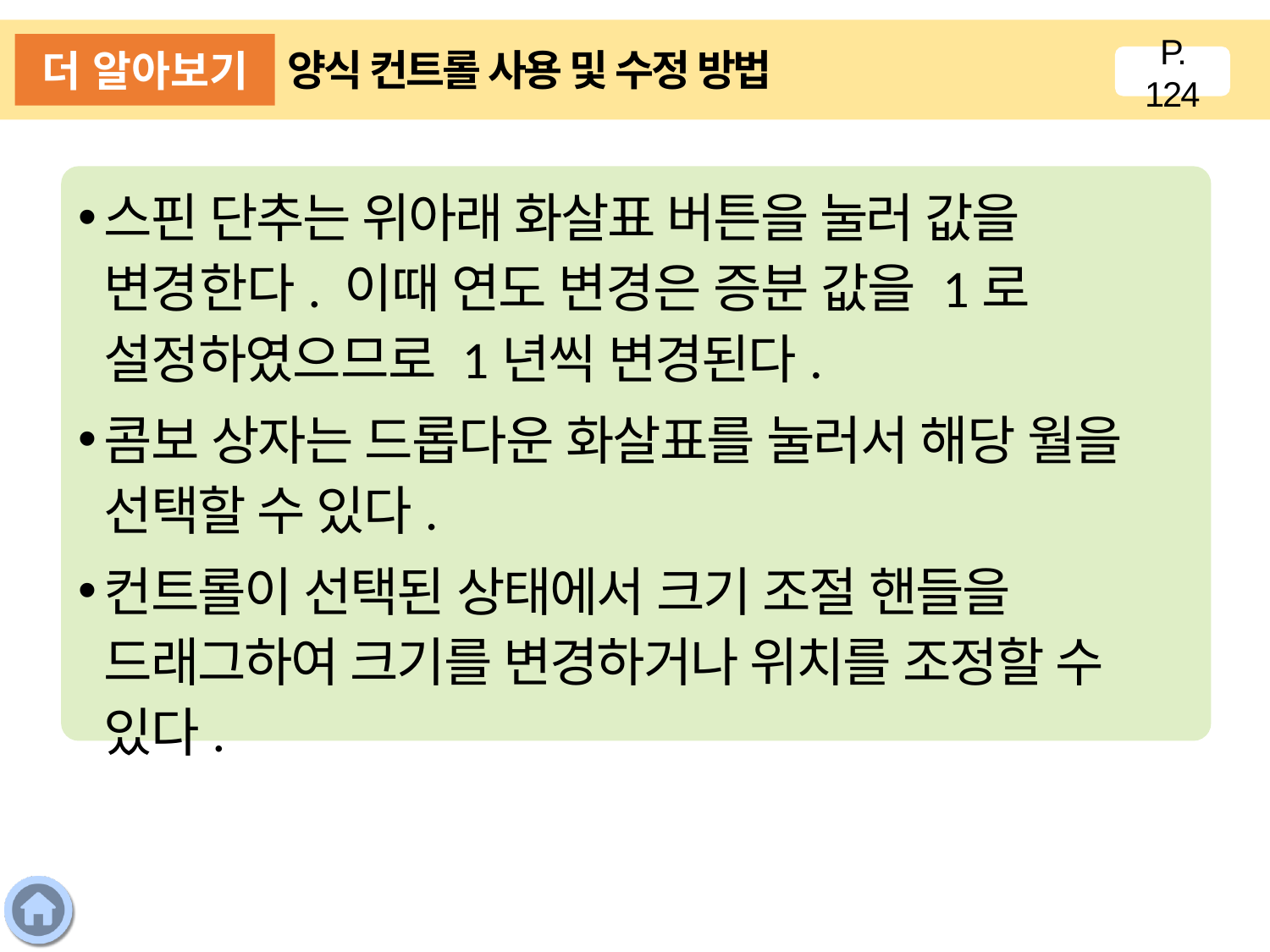

더 알아보기
양식 컨트롤 사용 및 수정 방법
P. 124
스핀 단추는 위아래 화살표 버튼을 눌러 값을 변경한다. 이때 연도 변경은 증분 값을 1로 설정하였으므로 1년씩 변경된다.
콤보 상자는 드롭다운 화살표를 눌러서 해당 월을 선택할 수 있다.
컨트롤이 선택된 상태에서 크기 조절 핸들을 드래그하여 크기를 변경하거나 위치를 조정할 수 있다.